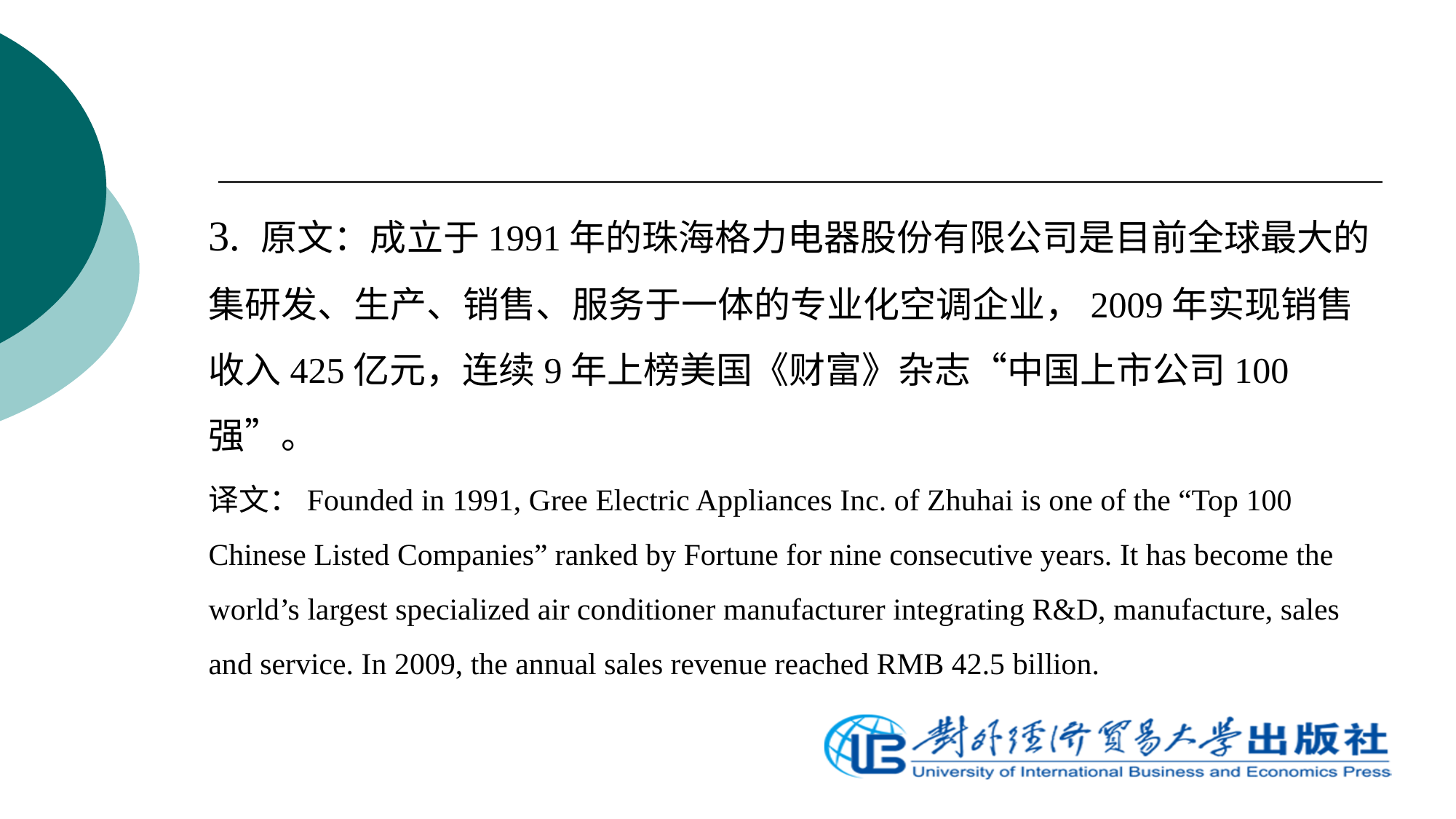

3. 原文：成立于1991年的珠海格力电器股份有限公司是目前全球最大的集研发、生产、销售、服务于一体的专业化空调企业，2009年实现销售收入425亿元，连续9年上榜美国《财富》杂志“中国上市公司100强”。
译文：Founded in 1991, Gree Electric Appliances Inc. of Zhuhai is one of the “Top 100 Chinese Listed Companies” ranked by Fortune for nine consecutive years. It has become the world’s largest specialized air conditioner manufacturer integrating R&D, manufacture, sales and service. In 2009, the annual sales revenue reached RMB 42.5 billion.